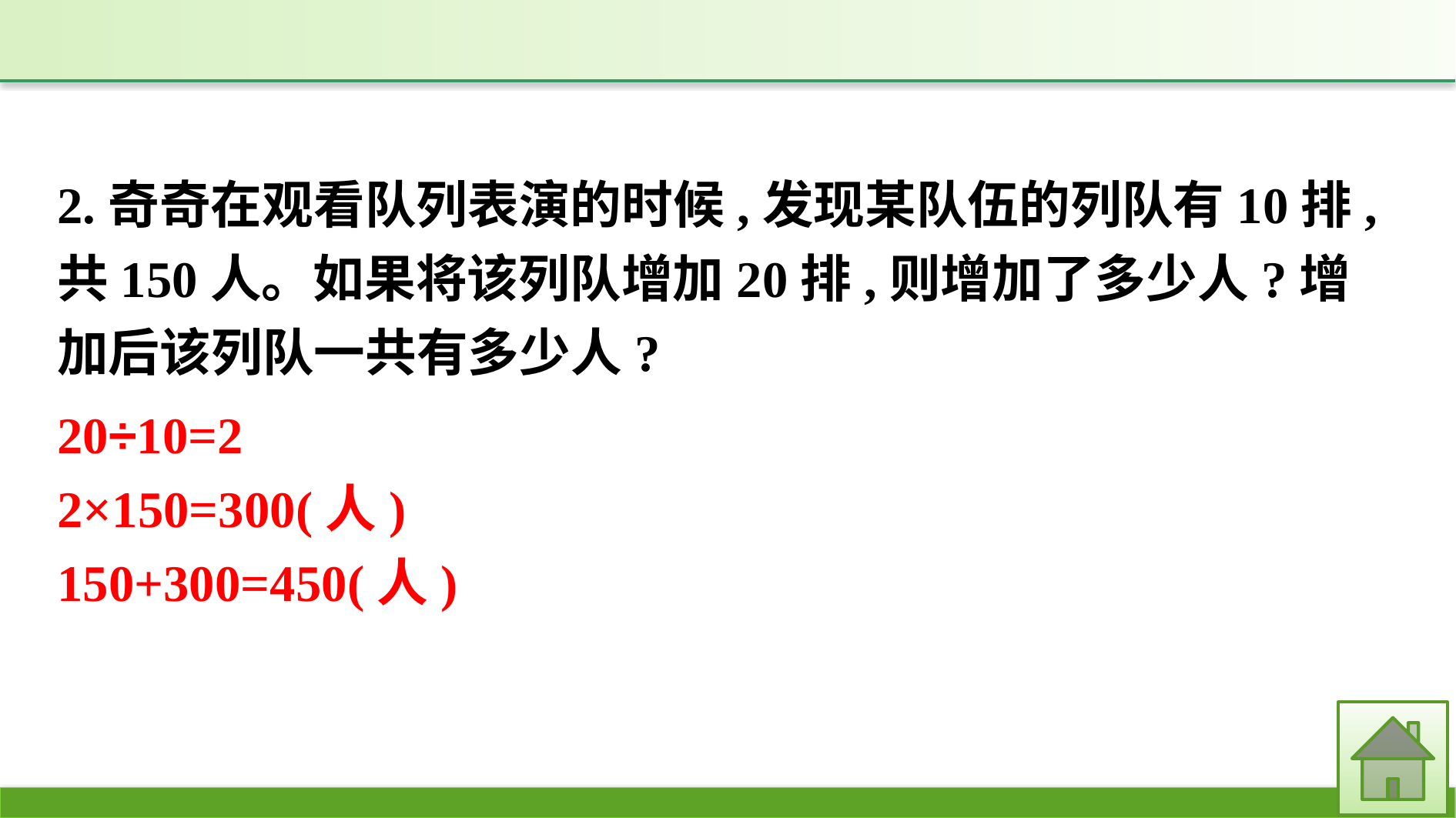

2.奇奇在观看队列表演的时候,发现某队伍的列队有10排,共150人。如果将该列队增加20排,则增加了多少人?增加后该列队一共有多少人?
20÷10=2
2×150=300(人)
150+300=450(人)